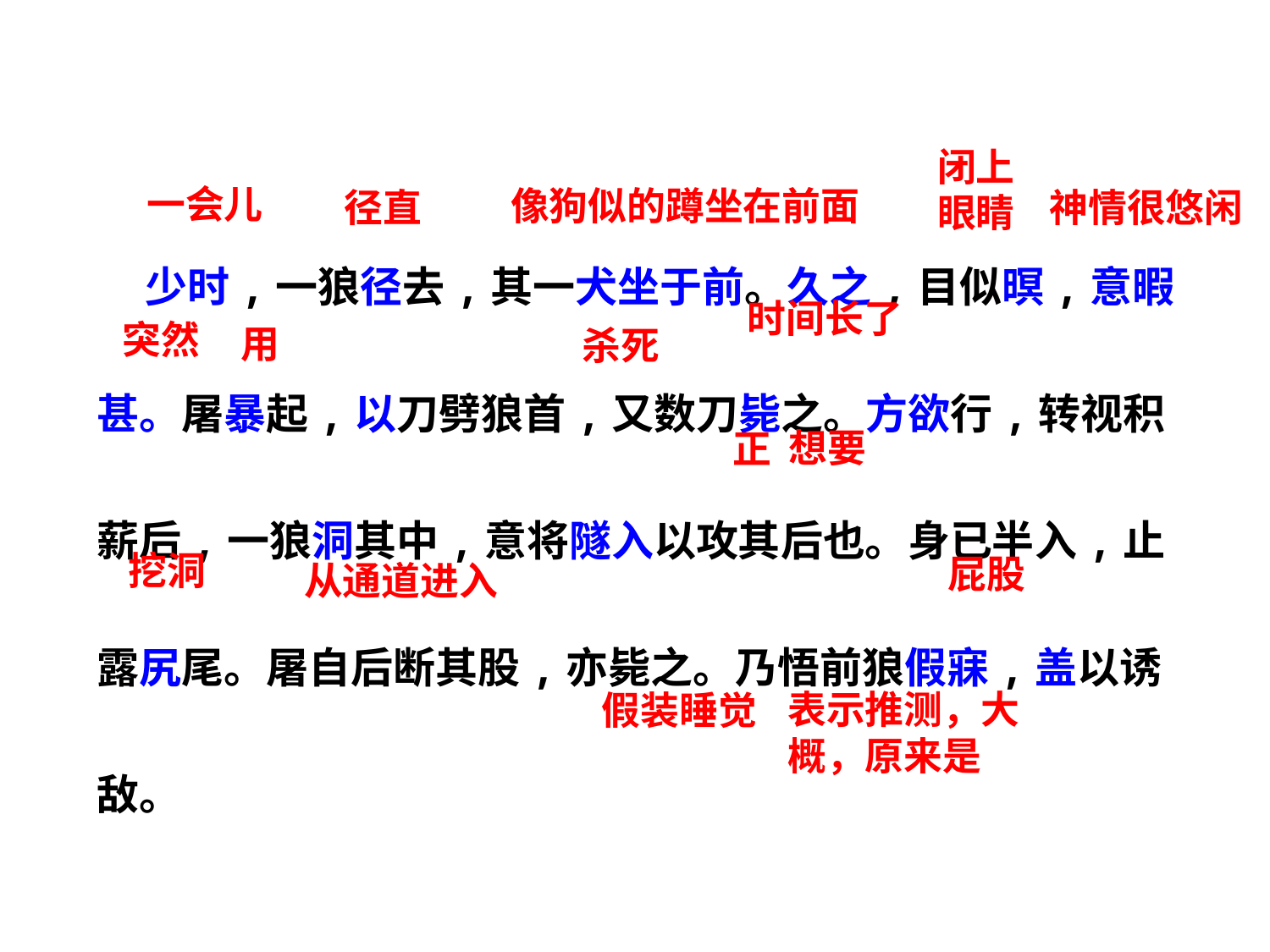

闭上眼睛
一会儿
像狗似的蹲坐在前面
径直
神情很悠闲
    少时,一狼径去,其一犬坐于前。久之,目似暝,意暇甚。屠暴起,以刀劈狼首,又数刀毙之。方欲行,转视积薪后,一狼洞其中,意将隧入以攻其后也。身已半入,止露尻尾。屠自后断其股,亦毙之。乃悟前狼假寐,盖以诱敌。
时间长了
突然
用
杀死
想要
正
挖洞
屁股
从通道进入
表示推测，大概，原来是
假装睡觉